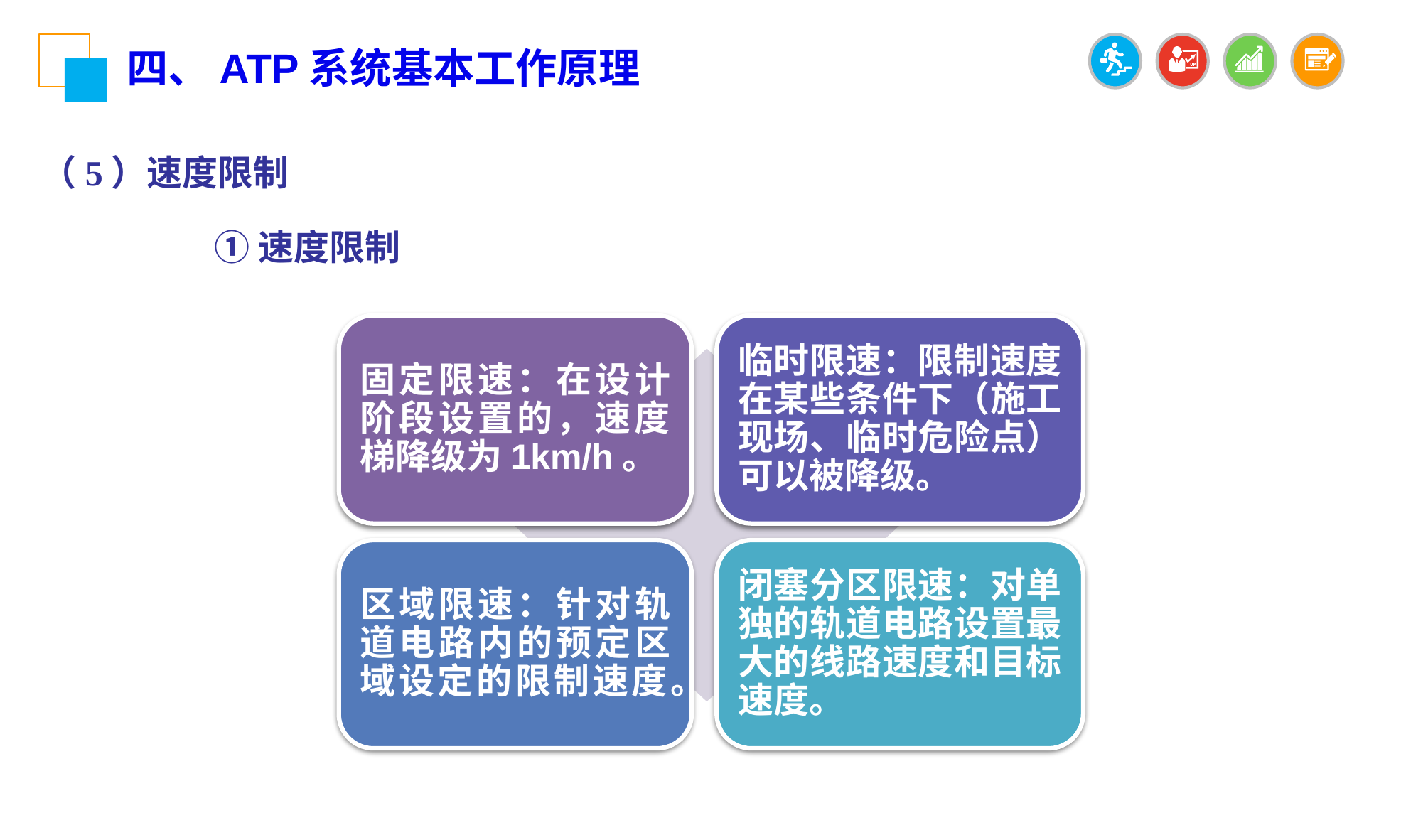

四、ATP系统基本工作原理
（5）速度限制
      ①速度限制

固定限速：在设计阶段设置的，速度梯降级为1km/h。

临时限速：限制速度在某些条件下（施工现场、临时危险点）可以被降级。

区域限速：针对轨道电路内的预定区域设定的限制速度。

闭塞分区限速：对单独的轨道电路设置最大的线路速度和目标速度。